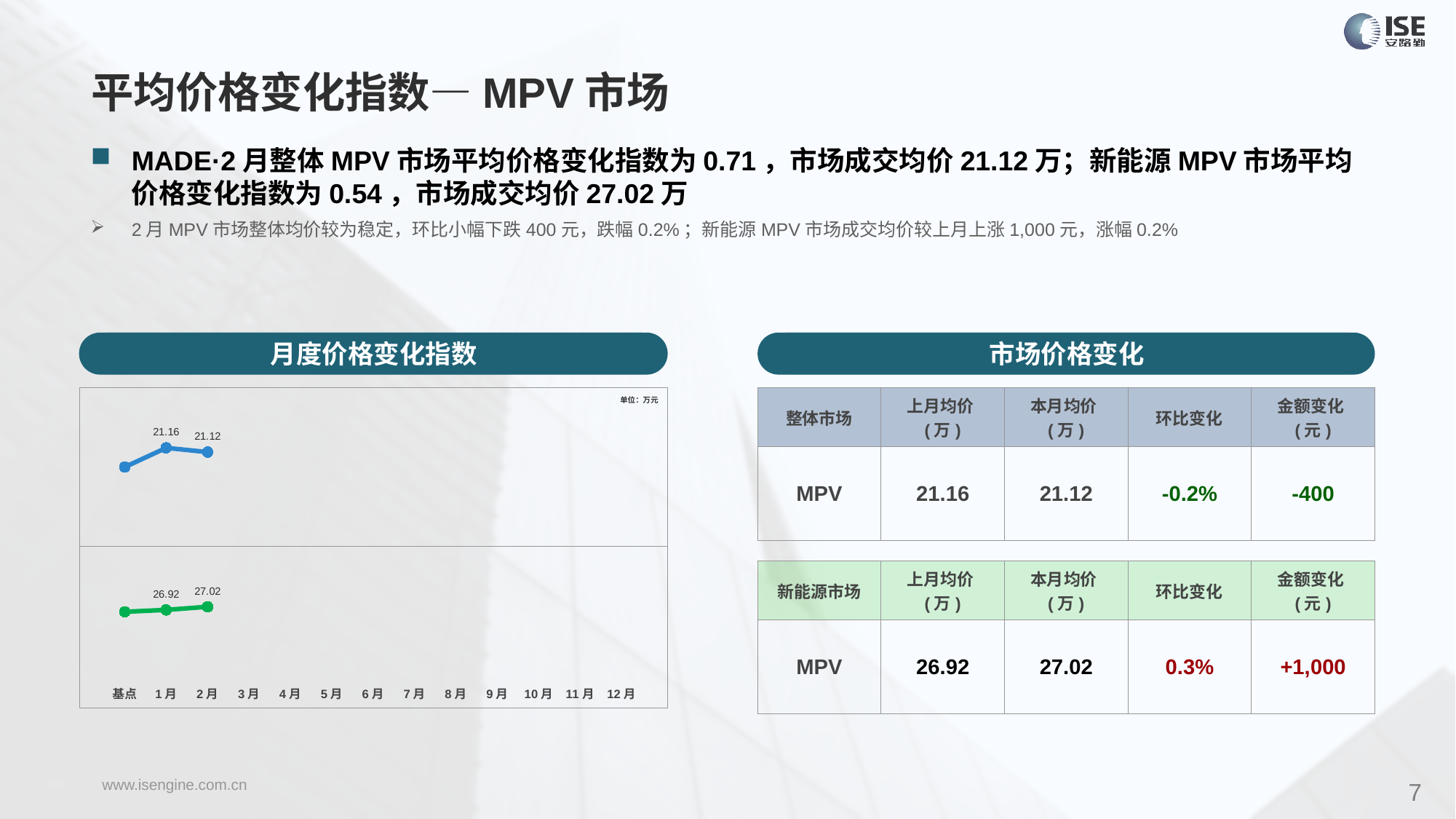

平均价格变化指数—MPV市场
MADE·2月整体MPV市场平均价格变化指数为0.71，市场成交均价21.12万；新能源MPV市场平均价格变化指数为0.54，市场成交均价27.02万
2月MPV市场整体均价较为稳定，环比小幅下跌400元，跌幅0.2%；新能源MPV市场成交均价较上月上涨1,000元，涨幅0.2%
月度价格变化指数

市场价格变化

### Chart

| Category | 整体 |
|---|---|
| 基点 | 0.0 |
| 1月 | 0.9081055062416965 |
| 2月 | 0.71 |
| 3月 | None |
| 4月 | None |
| 5月 | None |
| 6月 | None |
| 7月 | None |
| 8月 | None |
| 9月 | None |
| 10月 | None |
| 11月 | None |
| 12月 | None |

### Chart

| Category | 整体 |
|---|---|
| 基点 | 0.0 |
| 1月 | 0.2 |
| 2月 | 0.54 |
| 3月 | None |
| 4月 | None |
| 5月 | None |
| 6月 | None |
| 7月 | None |
| 8月 | None |
| 9月 | None |
| 10月 | None |
| 11月 | None |
| 12月 | None |
| 整体市场 | 上月均价(万) | 本月均价(万) | 环比变化 | 金额变化(元) |
| --- | --- | --- | --- | --- |
| MPV | 21.16 | 21.12 | -0.2% | -400 |
单位：万元
| 新能源市场 | 上月均价(万) | 本月均价(万) | 环比变化 | 金额变化(元) |
| --- | --- | --- | --- | --- |
| MPV | 26.92 | 27.02 | 0.3% | +1,000 |
7